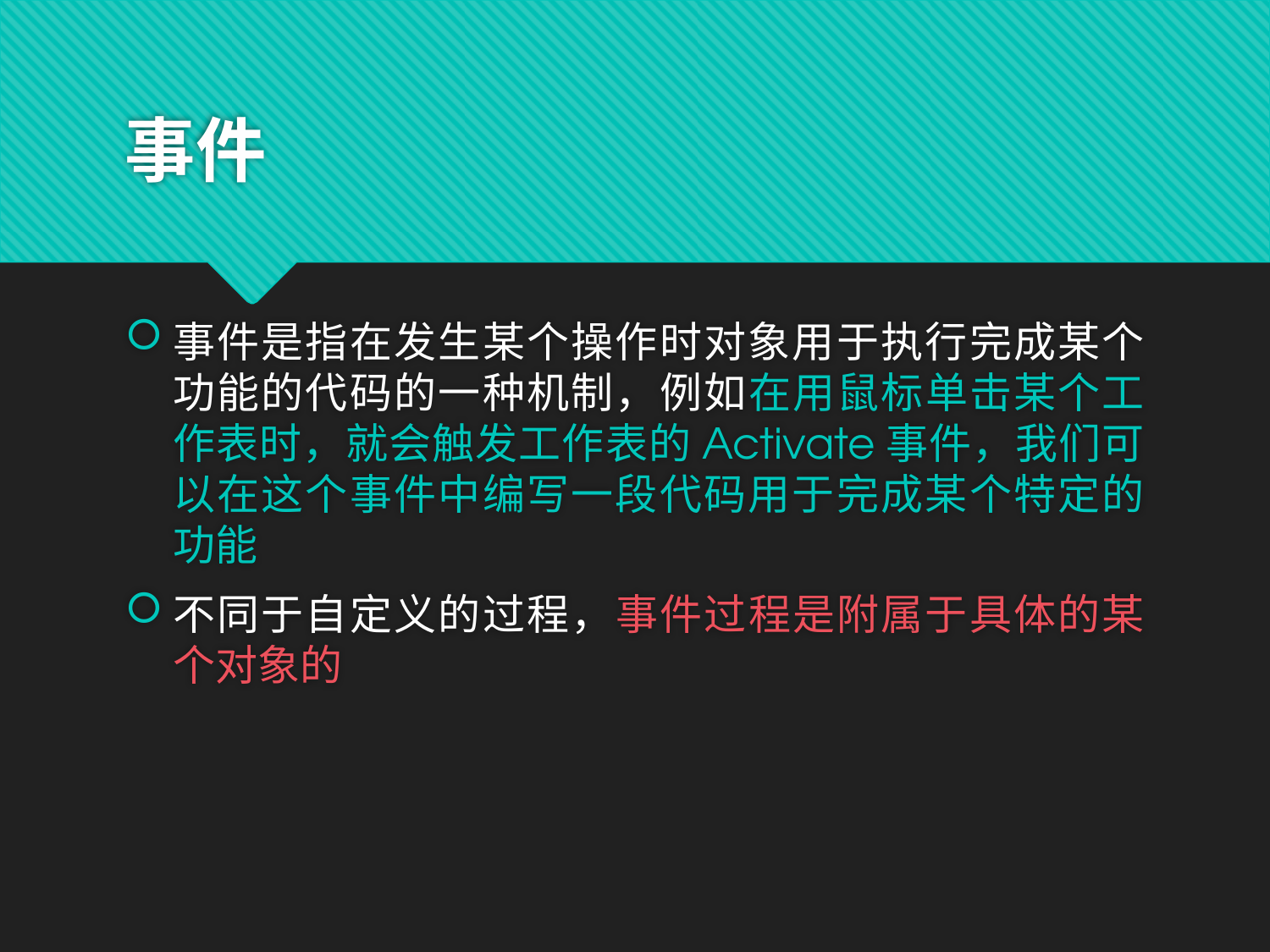

# 事件
事件是指在发生某个操作时对象用于执行完成某个功能的代码的一种机制，例如在用鼠标单击某个工作表时，就会触发工作表的Activate事件，我们可以在这个事件中编写一段代码用于完成某个特定的功能
不同于自定义的过程，事件过程是附属于具体的某个对象的